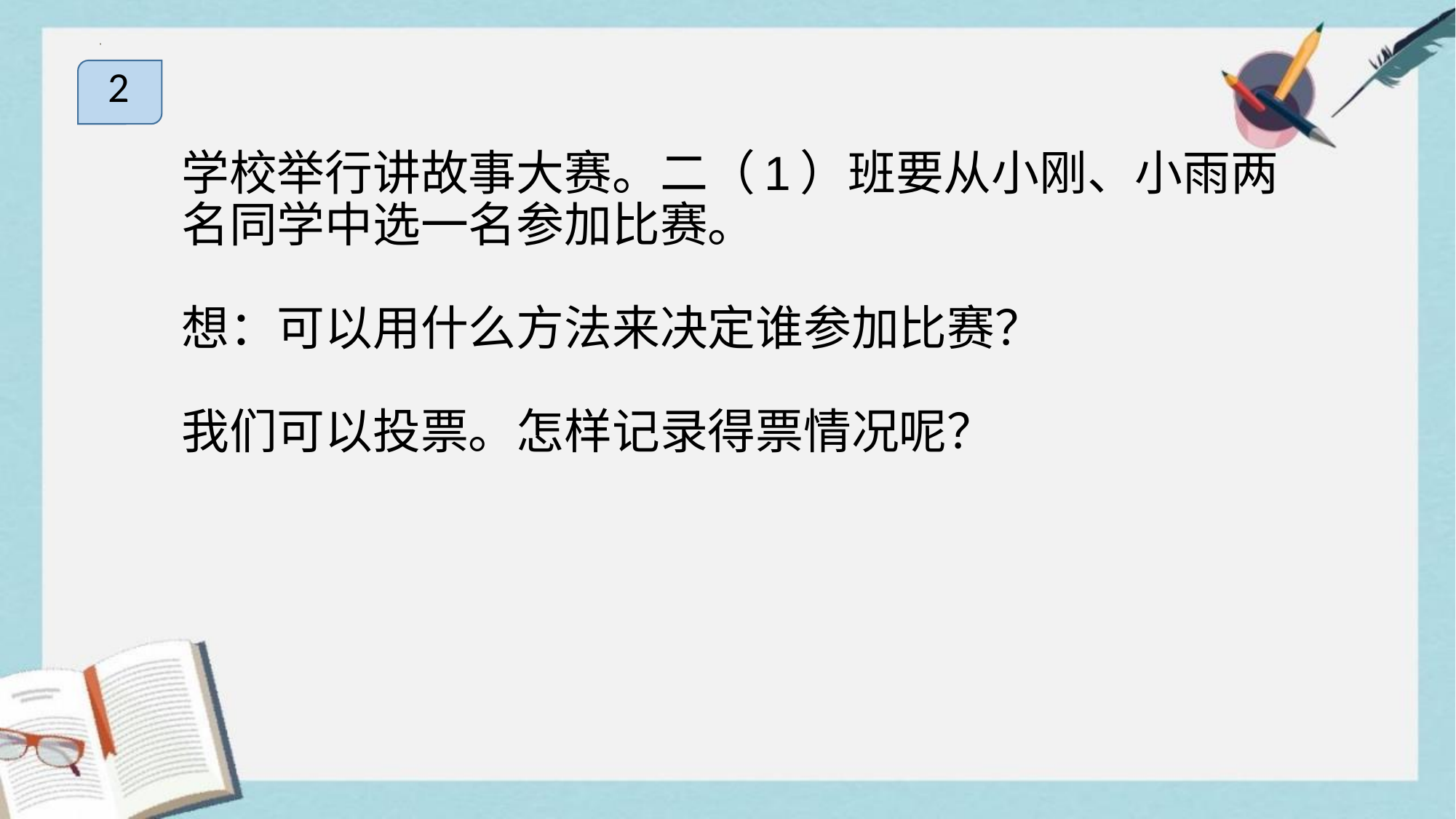

2
# 学校举行讲故事大赛。二（1）班要从小刚、小雨两名同学中选一名参加比赛。 想：可以用什么方法来决定谁参加比赛？ 我们可以投票。怎样记录得票情况呢？